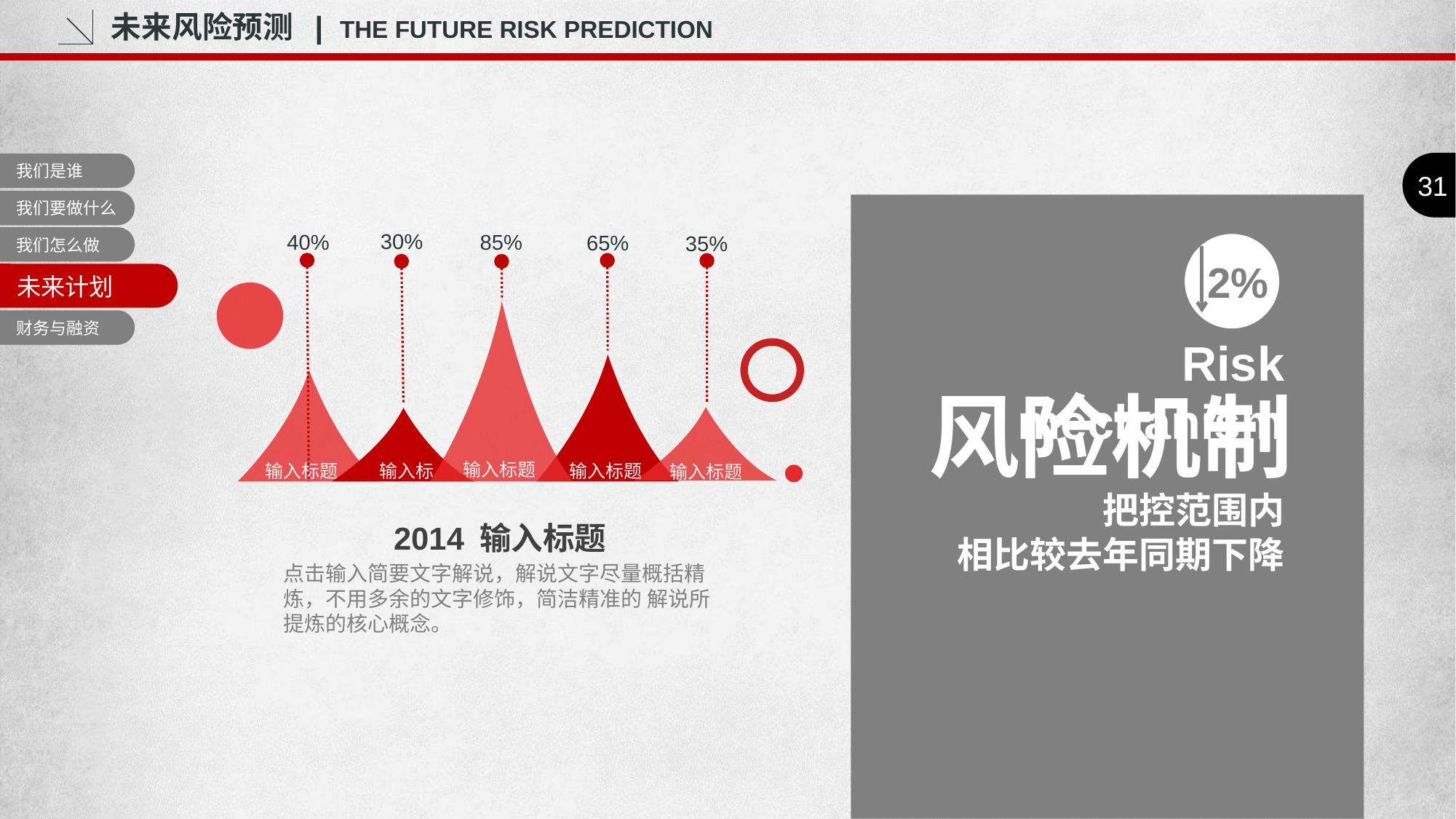

未来风险预测  |  THE FUTURE RISK PREDICTION

31

我们是谁

我们要做什么

我们怎么做
30%

85%

40%

65%
35%

2%

未来计划

财务与融资
Risk mechanism
风险机制
输入标题
输入标题
输入标题
输入标题
输入标题
把控范围内
2014 输入标题
点击输入简要文字解说，解说文字尽量概括精炼，不用多余的文字修饰，简洁精准的 解说所提炼的核心概念。
相比较去年同期下降